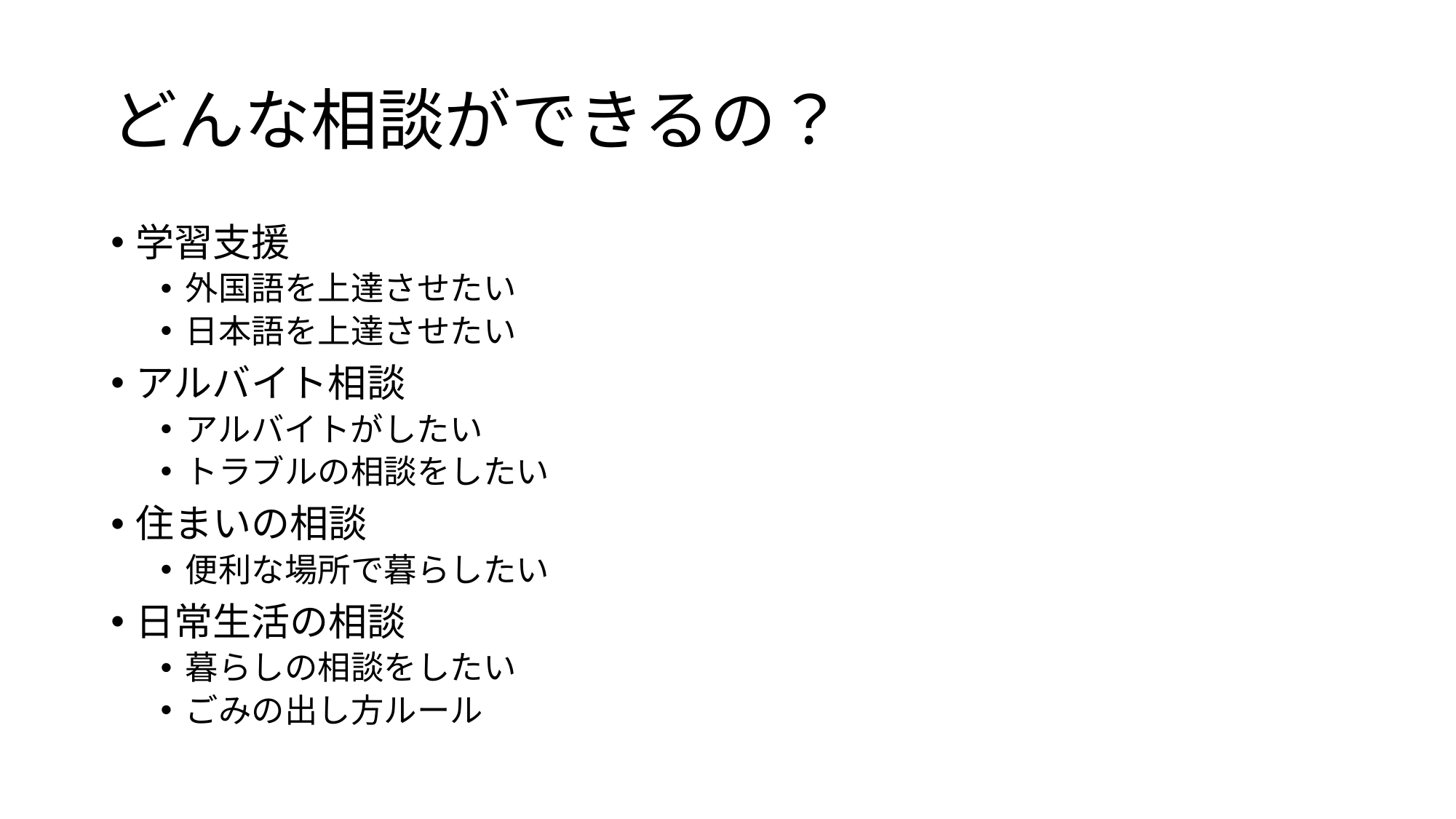

# どんな相談ができるの？
学習支援
外国語を上達させたい
日本語を上達させたい
アルバイト相談
アルバイトがしたい
トラブルの相談をしたい
住まいの相談
便利な場所で暮らしたい
日常生活の相談
暮らしの相談をしたい
ごみの出し方ルール